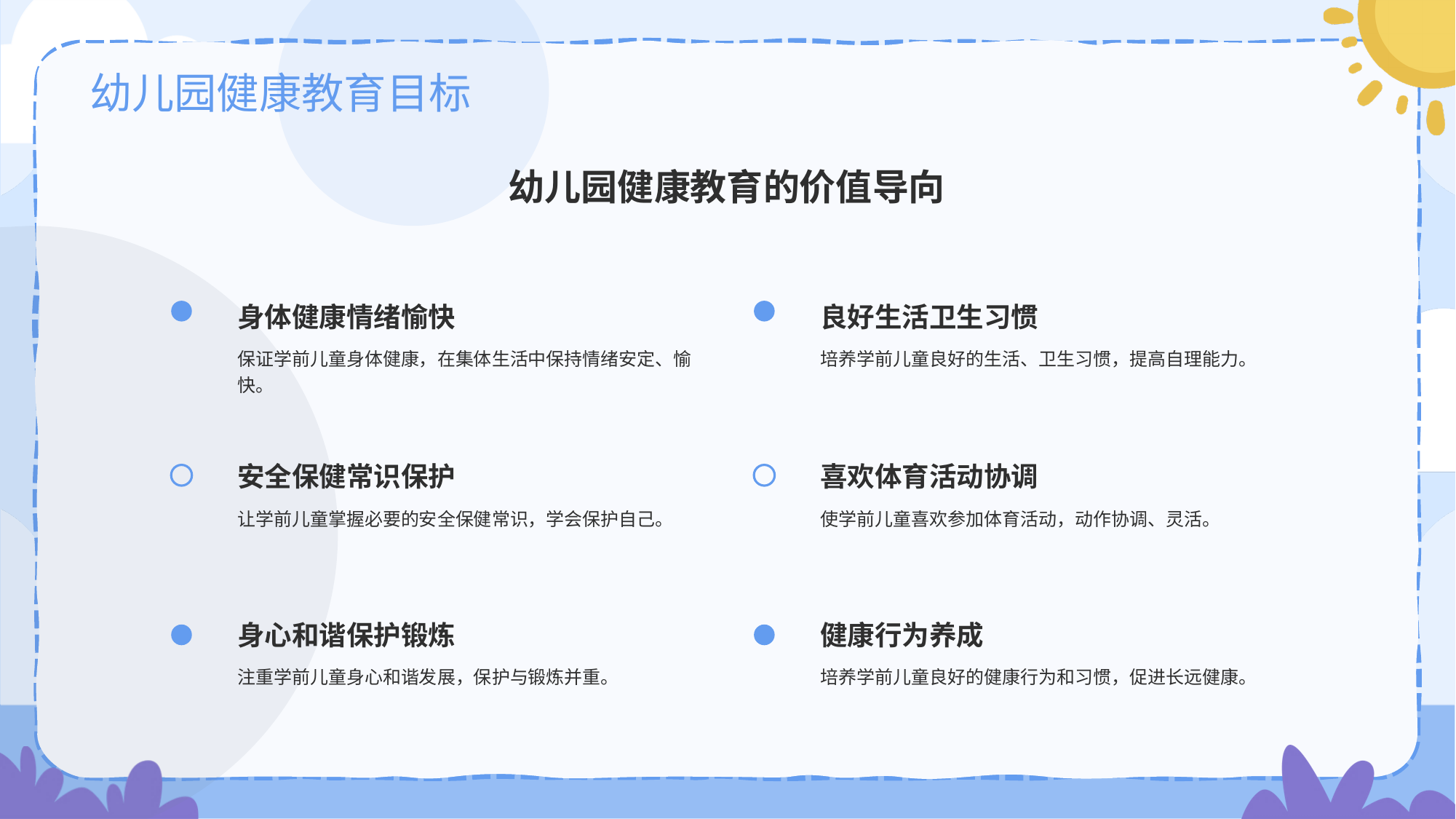

幼儿园健康教育的价值导向

身体健康情绪愉快
保证学前儿童身体健康，在集体生活中保持情绪安定、愉快。
良好生活卫生习惯
培养学前儿童良好的生活、卫生习惯，提高自理能力。

安全保健常识保护
让学前儿童掌握必要的安全保健常识，学会保护自己。
喜欢体育活动协调
使学前儿童喜欢参加体育活动，动作协调、灵活。

身心和谐保护锻炼
注重学前儿童身心和谐发展，保护与锻炼并重。
健康行为养成
培养学前儿童良好的健康行为和习惯，促进长远健康。

# 幼儿园健康教育目标